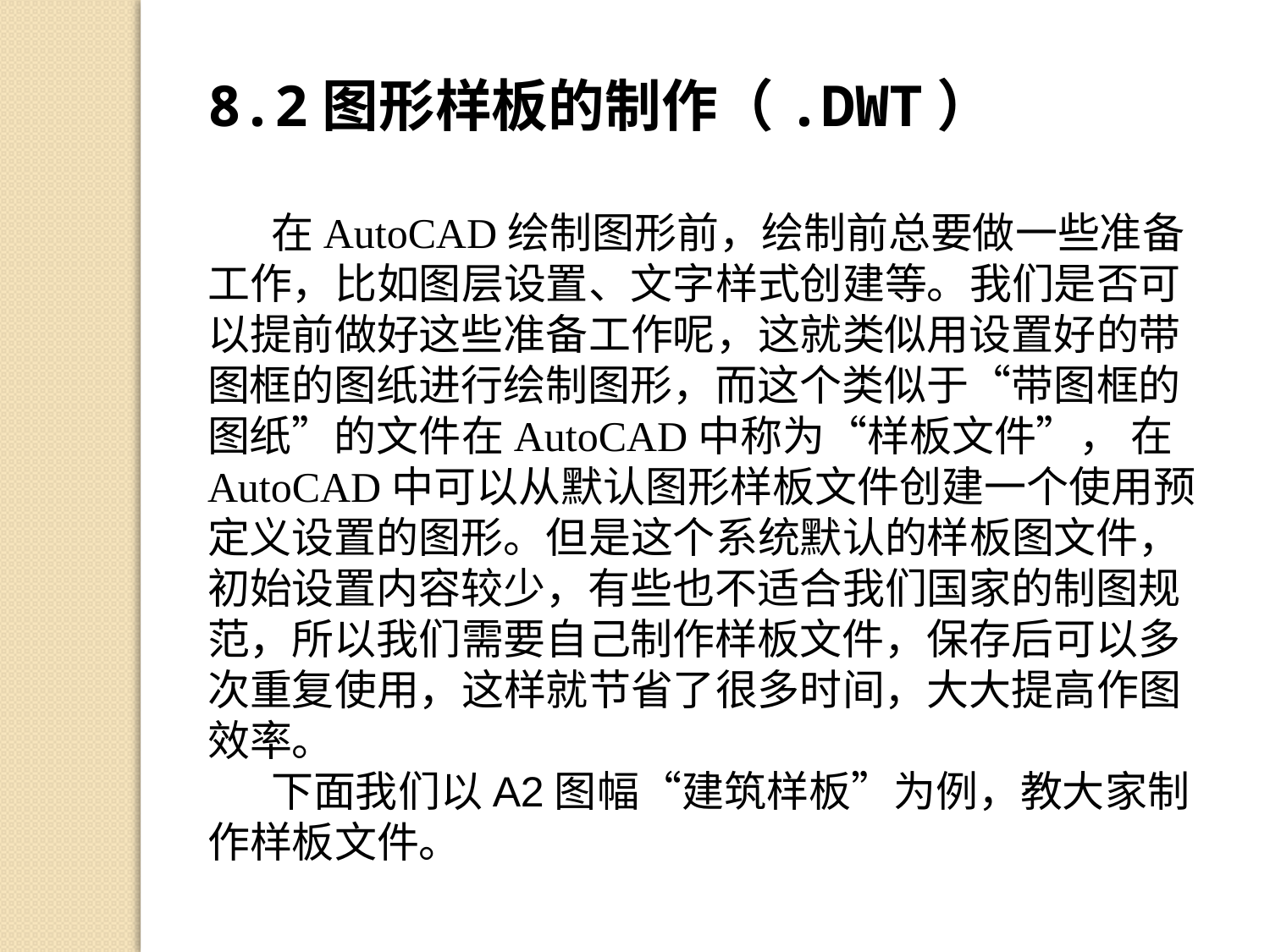

8.2图形样板的制作（.DWT）

在AutoCAD绘制图形前，绘制前总要做一些准备工作，比如图层设置、文字样式创建等。我们是否可以提前做好这些准备工作呢，这就类似用设置好的带图框的图纸进行绘制图形，而这个类似于“带图框的图纸”的文件在AutoCAD中称为“样板文件”， 在AutoCAD中可以从默认图形样板文件创建一个使用预定义设置的图形。但是这个系统默认的样板图文件，初始设置内容较少，有些也不适合我们国家的制图规范，所以我们需要自己制作样板文件，保存后可以多次重复使用，这样就节省了很多时间，大大提高作图效率。
下面我们以A2图幅“建筑样板”为例，教大家制作样板文件。